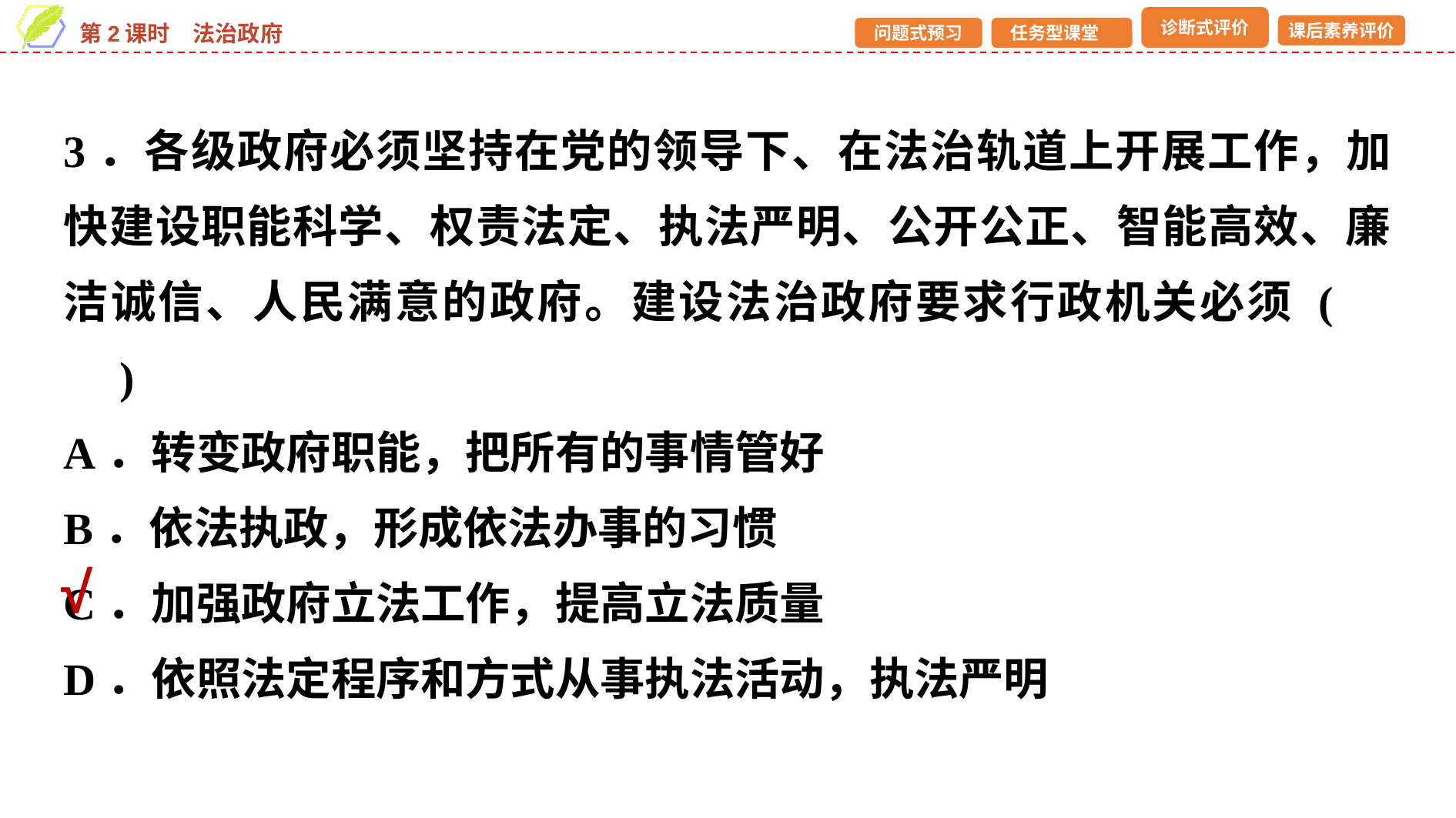

3．各级政府必须坚持在党的领导下、在法治轨道上开展工作，加快建设职能科学、权责法定、执法严明、公开公正、智能高效、廉洁诚信、人民满意的政府。建设法治政府要求行政机关必须 (　　)
A．转变政府职能，把所有的事情管好
B．依法执政，形成依法办事的习惯
C．加强政府立法工作，提高立法质量
D．依照法定程序和方式从事执法活动，执法严明
√